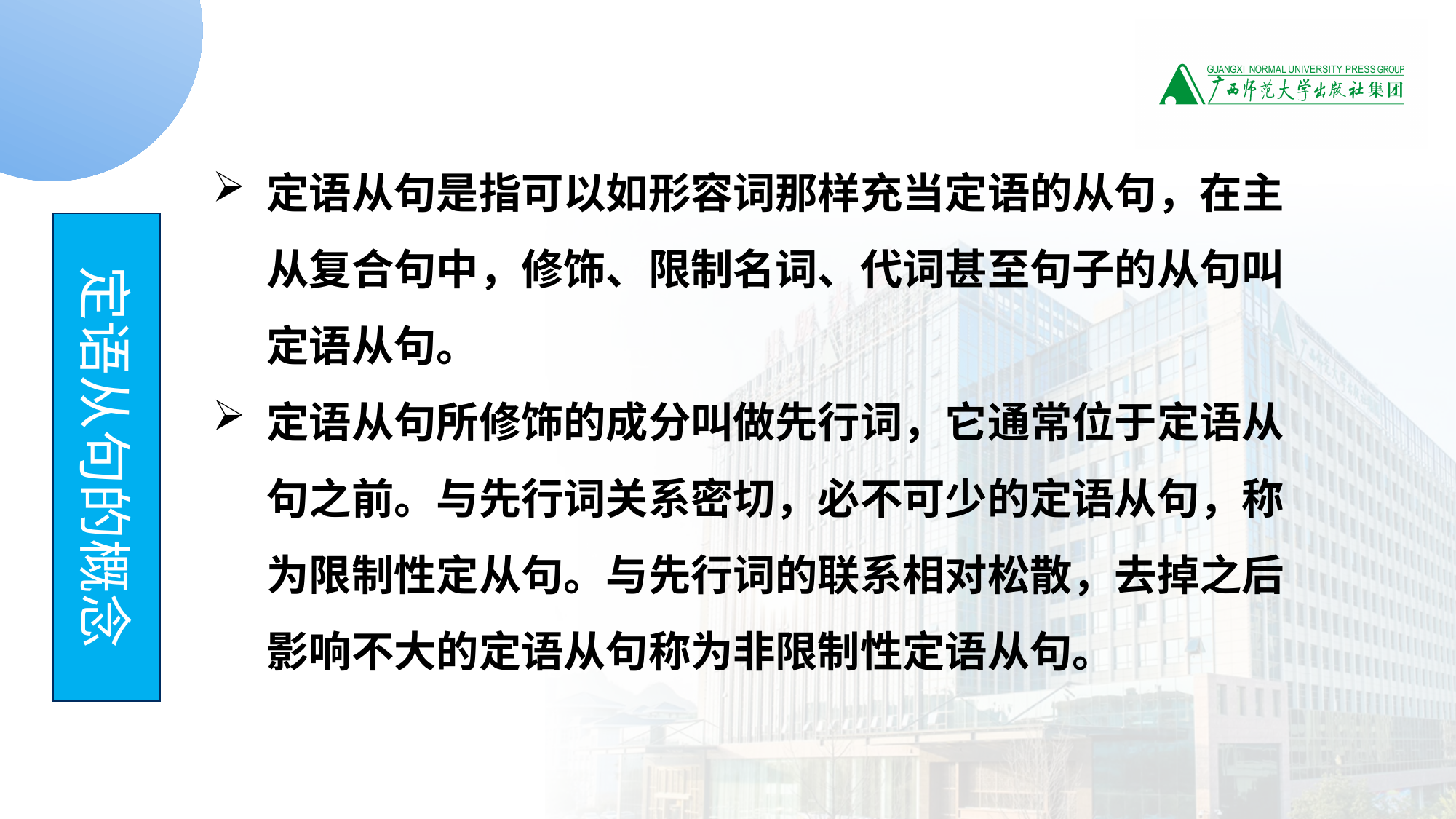

定语从句是指可以如形容词那样充当定语的从句，在主从复合句中，修饰、限制名词、代词甚至句子的从句叫定语从句。
定语从句所修饰的成分叫做先行词，它通常位于定语从句之前。与先行词关系密切，必不可少的定语从句，称为限制性定从句。与先行词的联系相对松散，去掉之后影响不大的定语从句称为非限制性定语从句。
定语从句的概念